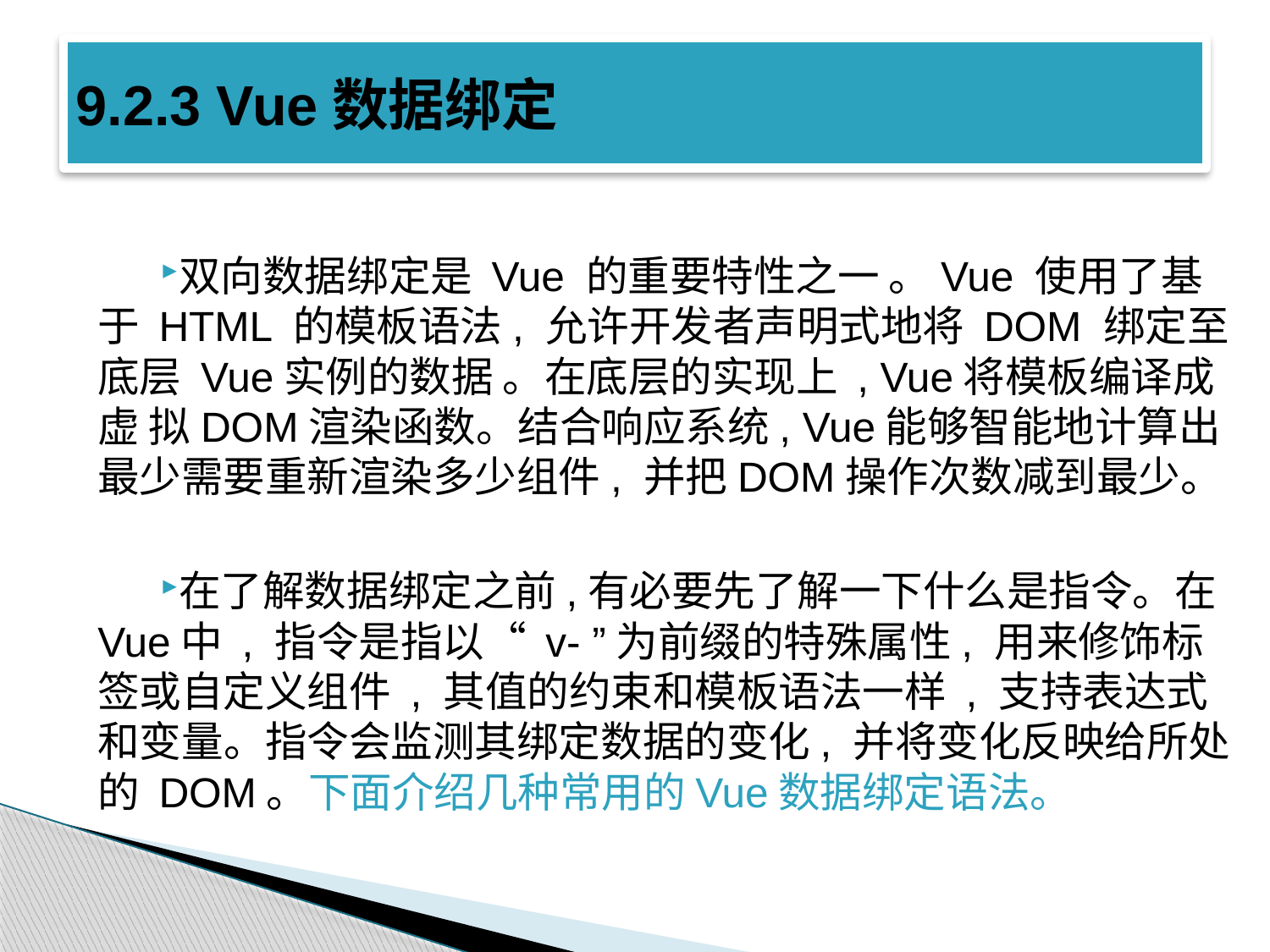

# 9.2.3 Vue数据绑定

双向数据绑定是 Vue 的重要特性之一 。Vue 使用了基于 HTML 的模板语法, 允许开发者声明式地将 DOM 绑定至底层 Vue实例的数据 。在底层的实现上 , Vue将模板编译成虚 拟DOM渲染函数。结合响应系统, Vue能够智能地计算出最少需要重新渲染多少组件, 并把DOM操作次数减到最少。

在了解数据绑定之前,有必要先了解一下什么是指令。在Vue中 , 指令是指以“ v- ”为前缀的特殊属性, 用来修饰标签或自定义组件 , 其值的约束和模板语法一样 , 支持表达式和变量。指令会监测其绑定数据的变化, 并将变化反映给所处的 DOM。下面介绍几种常用的Vue数据绑定语法。